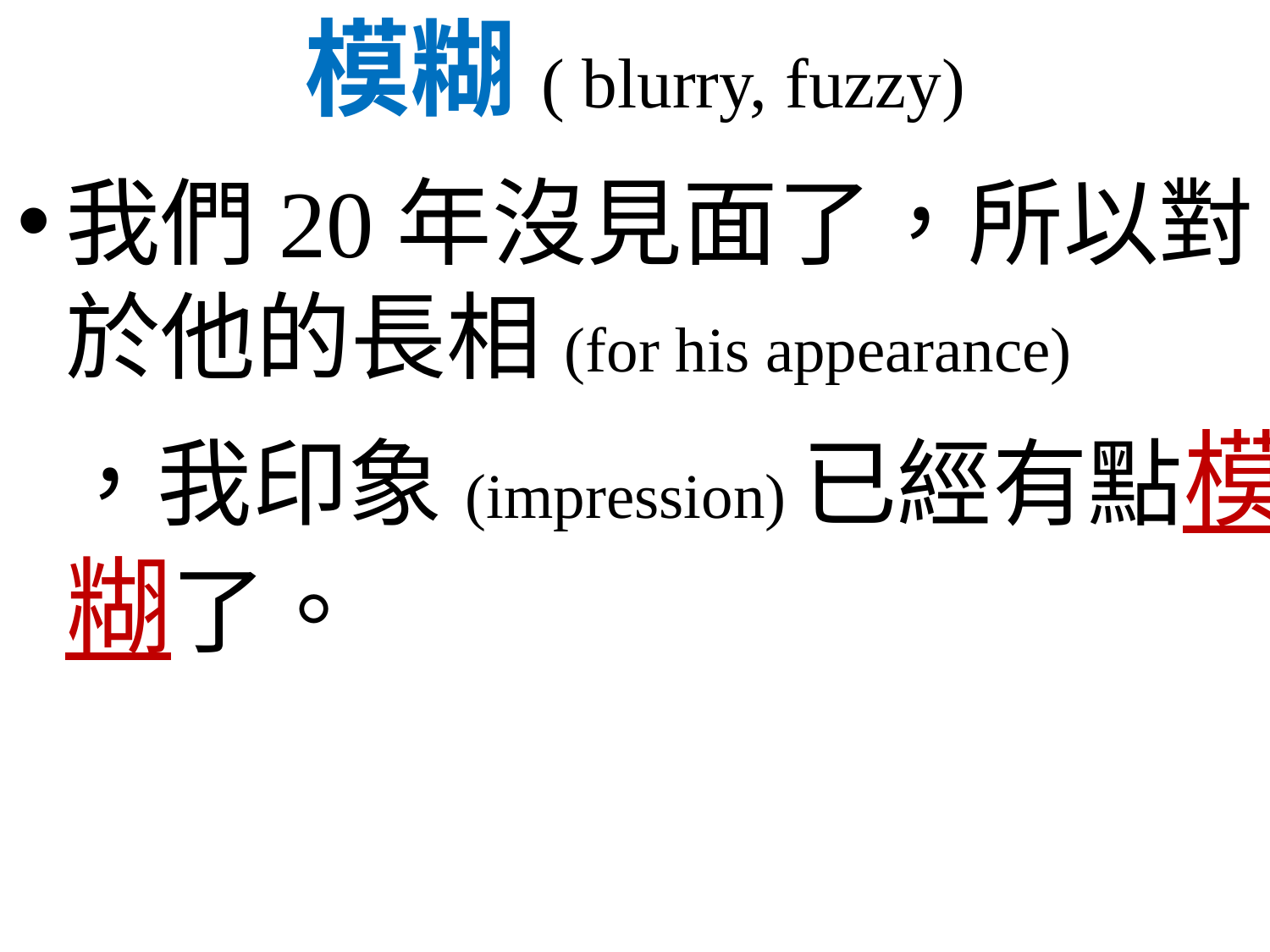

# 模糊( blurry, fuzzy)
我們20年沒見面了，所以對於他的長相(for his appearance)
 ，我印象(impression)已經有點模糊了。